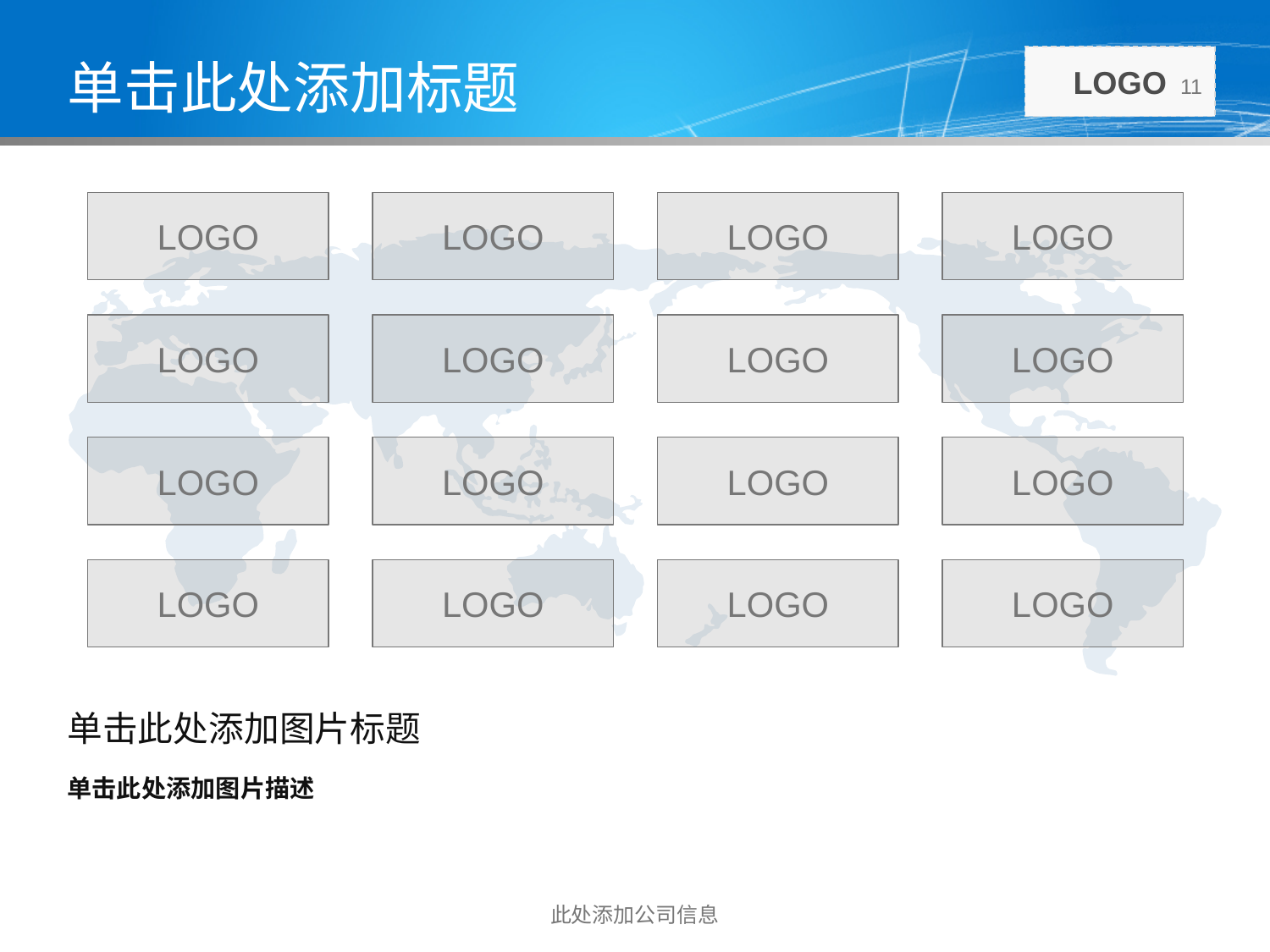

# 单击此处添加标题
11
LOGO
LOGO
LOGO
LOGO

LOGO
LOGO
LOGO
LOGO
LOGO
LOGO
LOGO
LOGO
LOGO
LOGO
LOGO
LOGO
单击此处添加图片标题
单击此处添加图片描述
此处添加公司信息